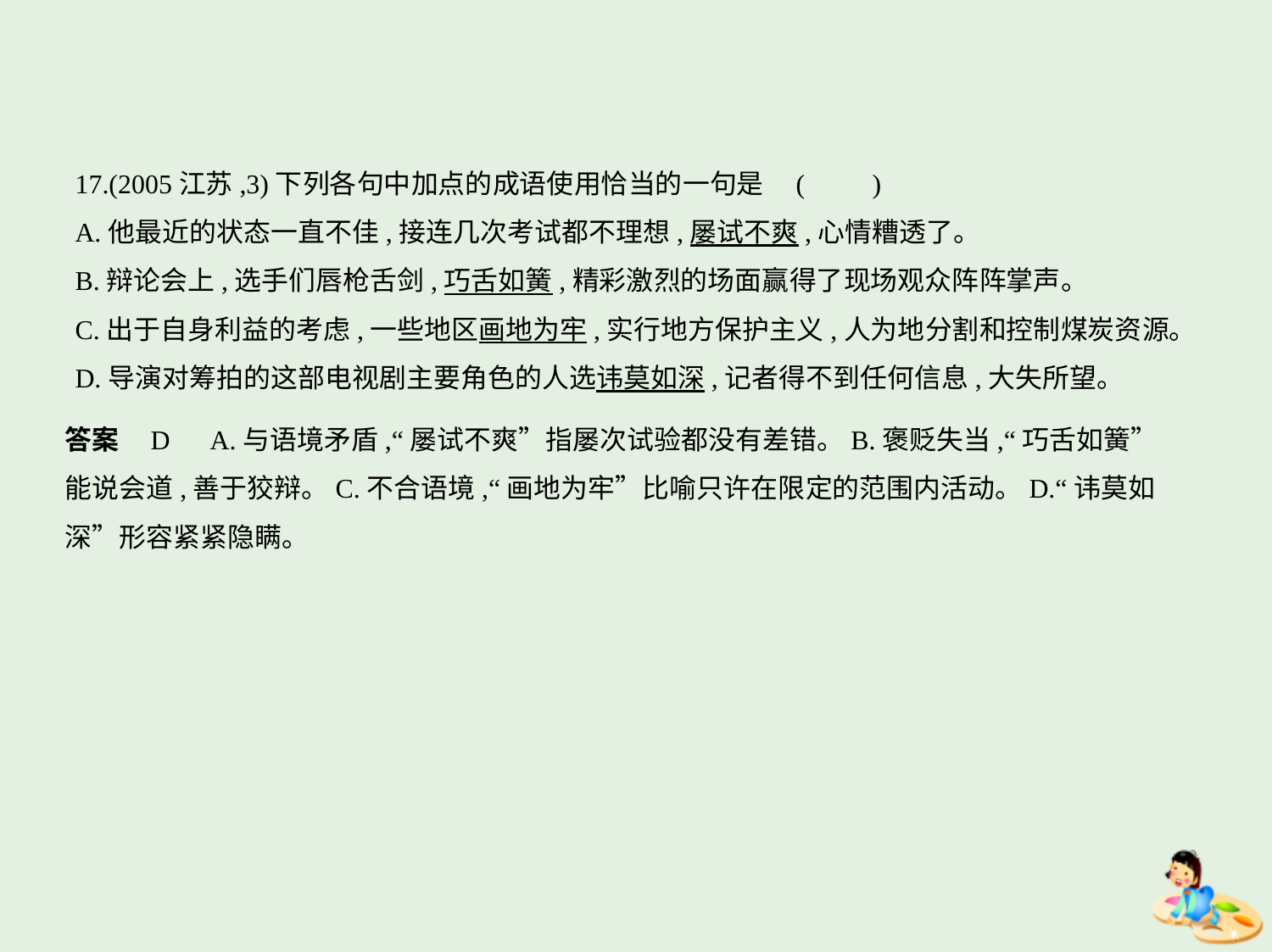

17.(2005江苏,3)下列各句中加点的成语使用恰当的一句是 (　　)
A.他最近的状态一直不佳,接连几次考试都不理想,屡试不爽,心情糟透了。
B.辩论会上,选手们唇枪舌剑,巧舌如簧,精彩激烈的场面赢得了现场观众阵阵掌声。
C.出于自身利益的考虑,一些地区画地为牢,实行地方保护主义,人为地分割和控制煤炭资源。
D.导演对筹拍的这部电视剧主要角色的人选讳莫如深,记者得不到任何信息,大失所望。
答案    D　A.与语境矛盾,“屡试不爽”指屡次试验都没有差错。B.褒贬失当,“巧舌如簧”
能说会道,善于狡辩。C.不合语境,“画地为牢”比喻只许在限定的范围内活动。D.“讳莫如
深”形容紧紧隐瞒。